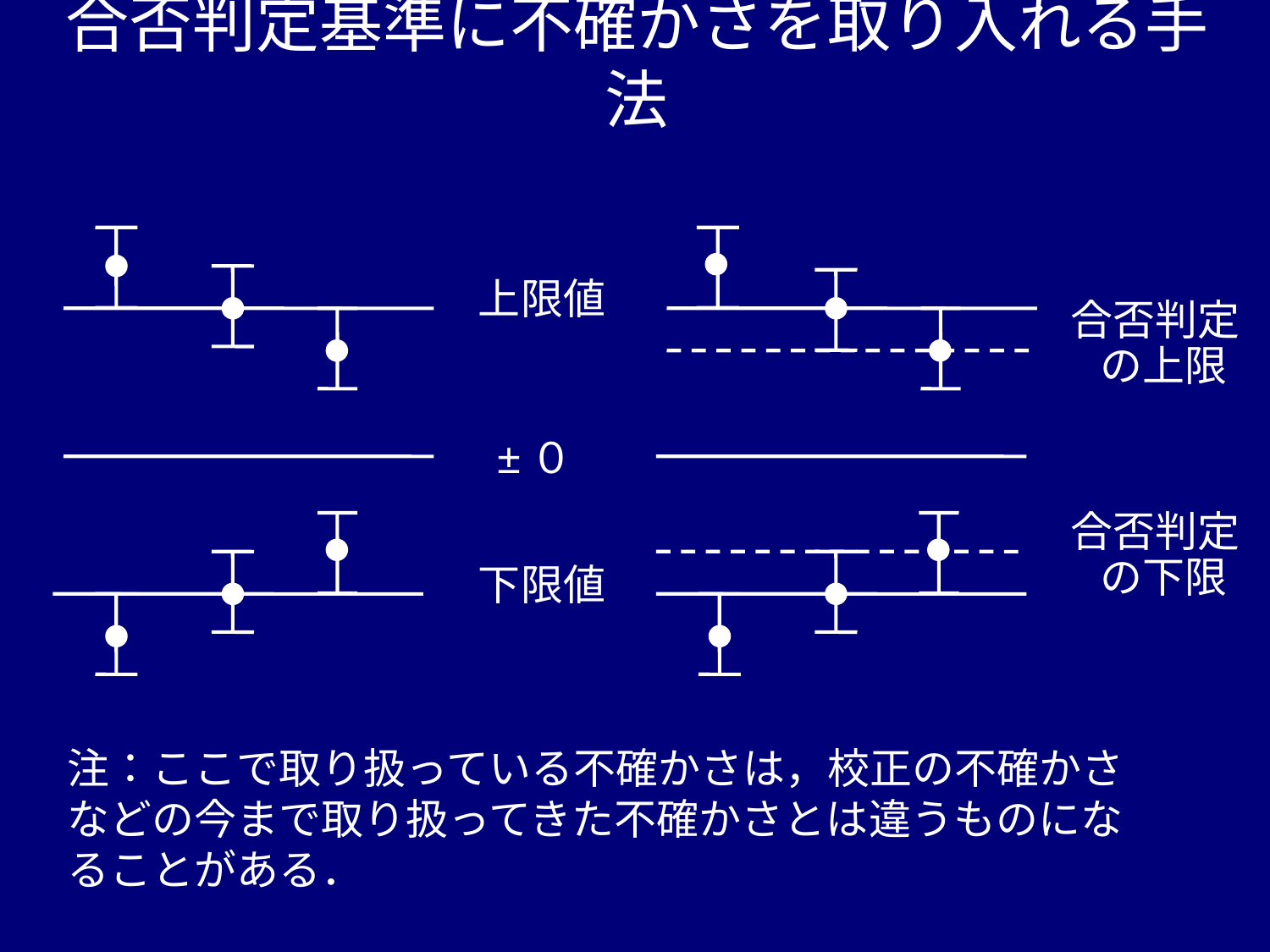

合否判定基準に不確かさを取り入れる手法

上限値

合否判定
  の上限

±０

合否判定
  の下限

下限値

注：ここで取り扱っている不確かさは，校正の不確かさなどの今まで取り扱ってきた不確かさとは違うものになることがある．